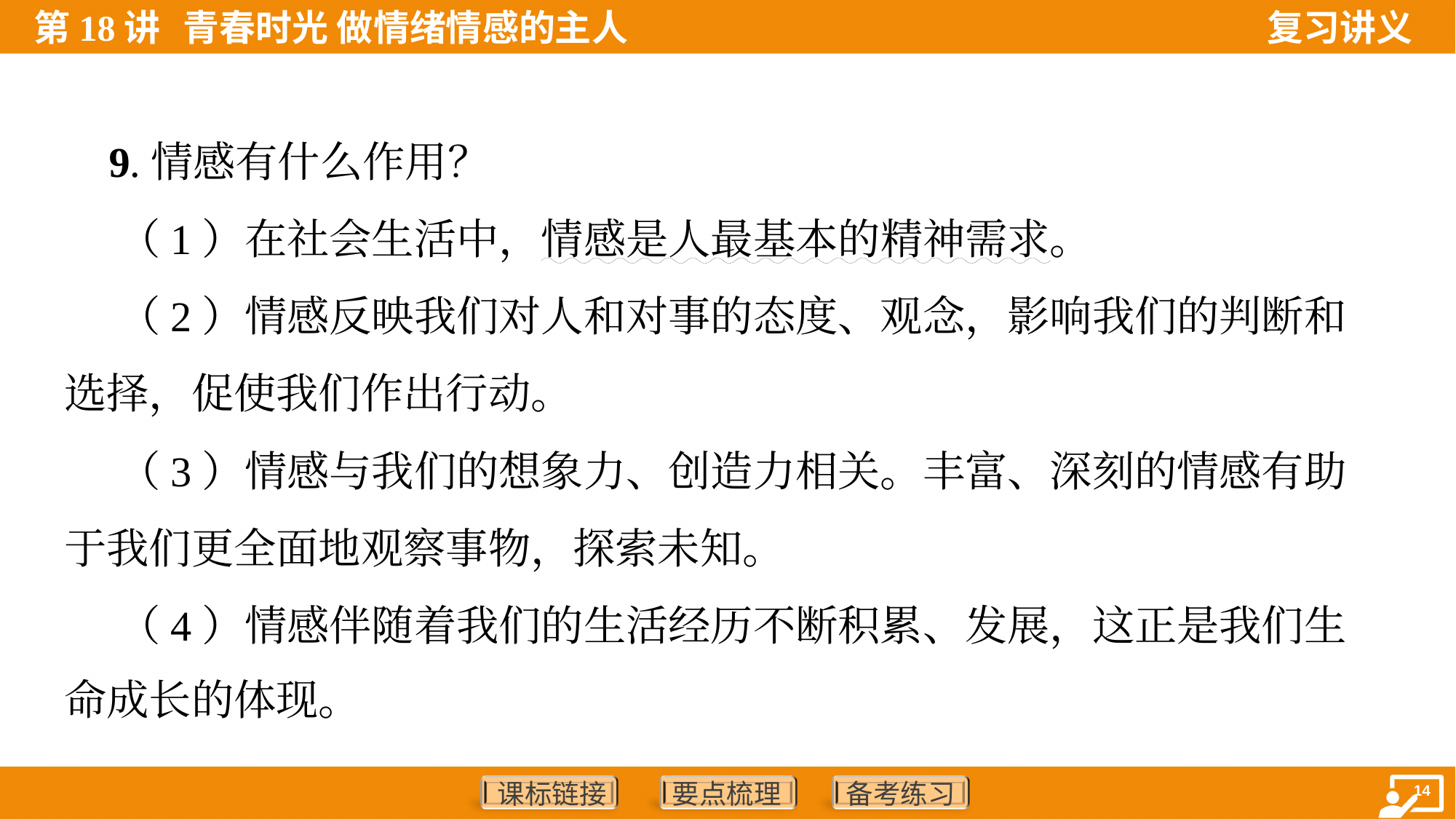

9.情感有什么作用？
    （1）在社会生活中，情感是人最基本的精神需求。
    （2）情感反映我们对人和对事的态度、观念，影响我们的判断和
选择，促使我们作出行动。
    （3）情感与我们的想象力、创造力相关。丰富、深刻的情感有助
于我们更全面地观察事物，探索未知。
    （4）情感伴随着我们的生活经历不断积累、发展，这正是我们生
命成长的体现。